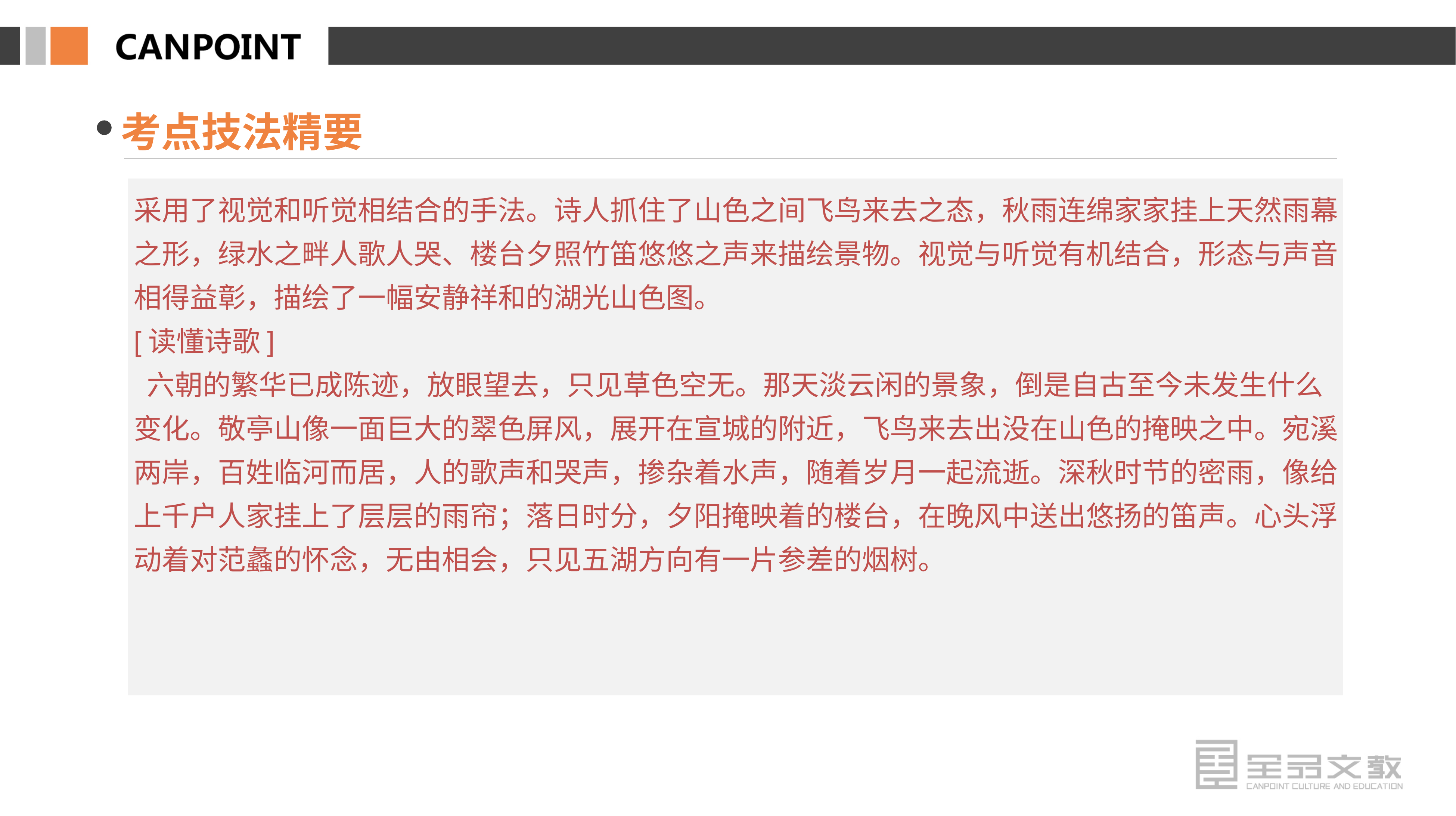

考点技法精要

采用了视觉和听觉相结合的手法。诗人抓住了山色之间飞鸟来去之态，秋雨连绵家家挂上天然雨幕之形，绿水之畔人歌人哭、楼台夕照竹笛悠悠之声来描绘景物。视觉与听觉有机结合，形态与声音相得益彰，描绘了一幅安静祥和的湖光山色图。
[读懂诗歌]
 六朝的繁华已成陈迹，放眼望去，只见草色空无。那天淡云闲的景象，倒是自古至今未发生什么变化。敬亭山像一面巨大的翠色屏风，展开在宣城的附近，飞鸟来去出没在山色的掩映之中。宛溪两岸，百姓临河而居，人的歌声和哭声，掺杂着水声，随着岁月一起流逝。深秋时节的密雨，像给上千户人家挂上了层层的雨帘；落日时分，夕阳掩映着的楼台，在晚风中送出悠扬的笛声。心头浮动着对范蠡的怀念，无由相会，只见五湖方向有一片参差的烟树。